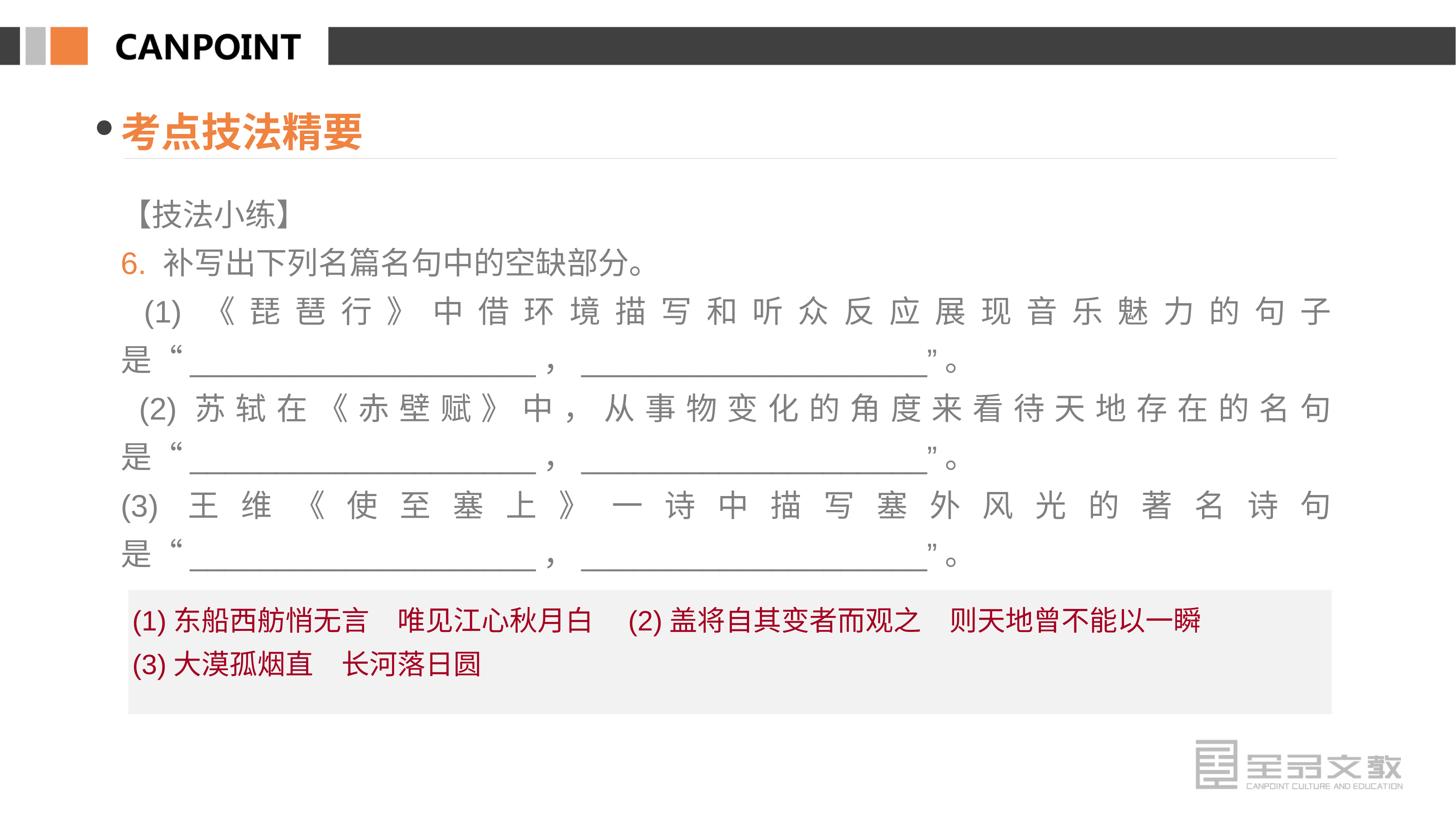

考点技法精要

【技法小练】
6. 补写出下列名篇名句中的空缺部分。
 (1)《琵琶行》中借环境描写和听众反应展现音乐魅力的句子是“____________________，____________________”。
 (2)苏轼在《赤壁赋》中，从事物变化的角度来看待天地存在的名句是“____________________，____________________”。
(3)王维《使至塞上》一诗中描写塞外风光的著名诗句是“____________________，____________________”。
(1)东船西舫悄无言　唯见江心秋月白　(2)盖将自其变者而观之　则天地曾不能以一瞬
(3)大漠孤烟直　长河落日圆